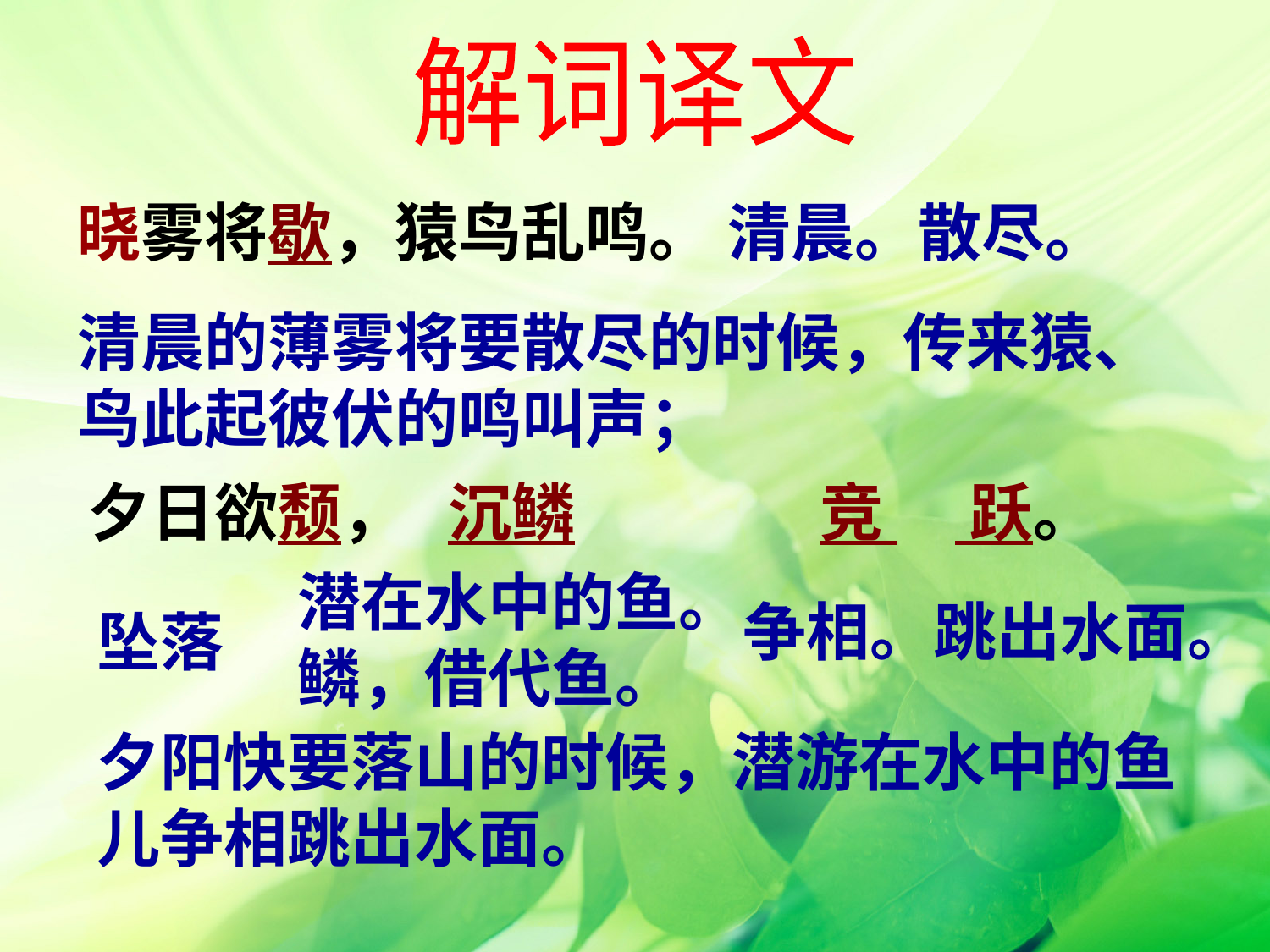

解词译文
晓雾将歇，猿鸟乱鸣。
清晨。散尽。
清晨的薄雾将要散尽的时候，传来猿、鸟此起彼伏的鸣叫声；
夕日欲颓，   沉鳞                 竞      跃。
潜在水中的鱼。
鳞，借代鱼。
争相。跳出水面。
坠落
夕阳快要落山的时候，潜游在水中的鱼儿争相跳出水面。